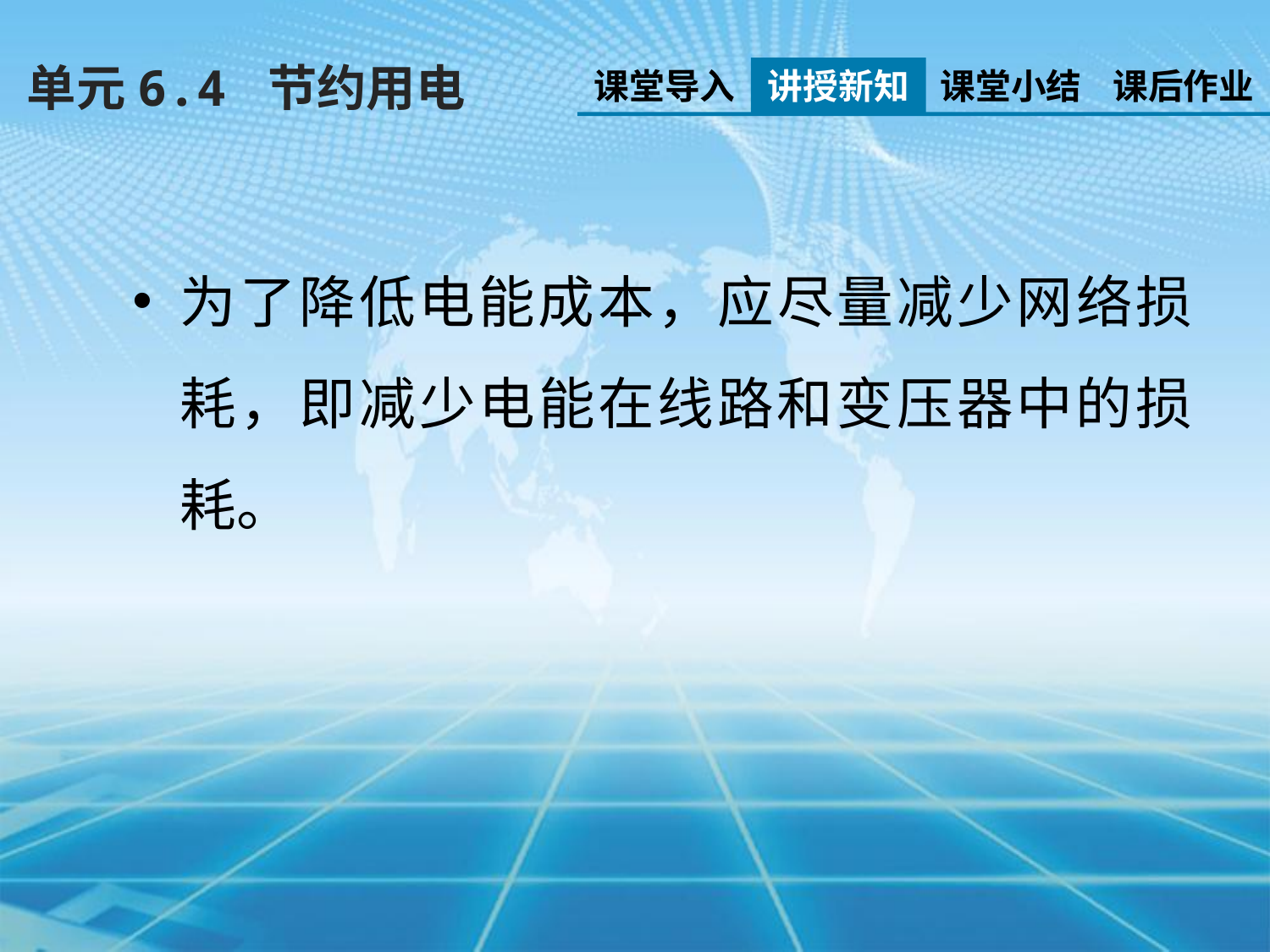

单元6.4 节约用电
课堂导入
讲授新知
课堂小结
课后作业
为了降低电能成本，应尽量减少网络损耗，即减少电能在线路和变压器中的损耗。